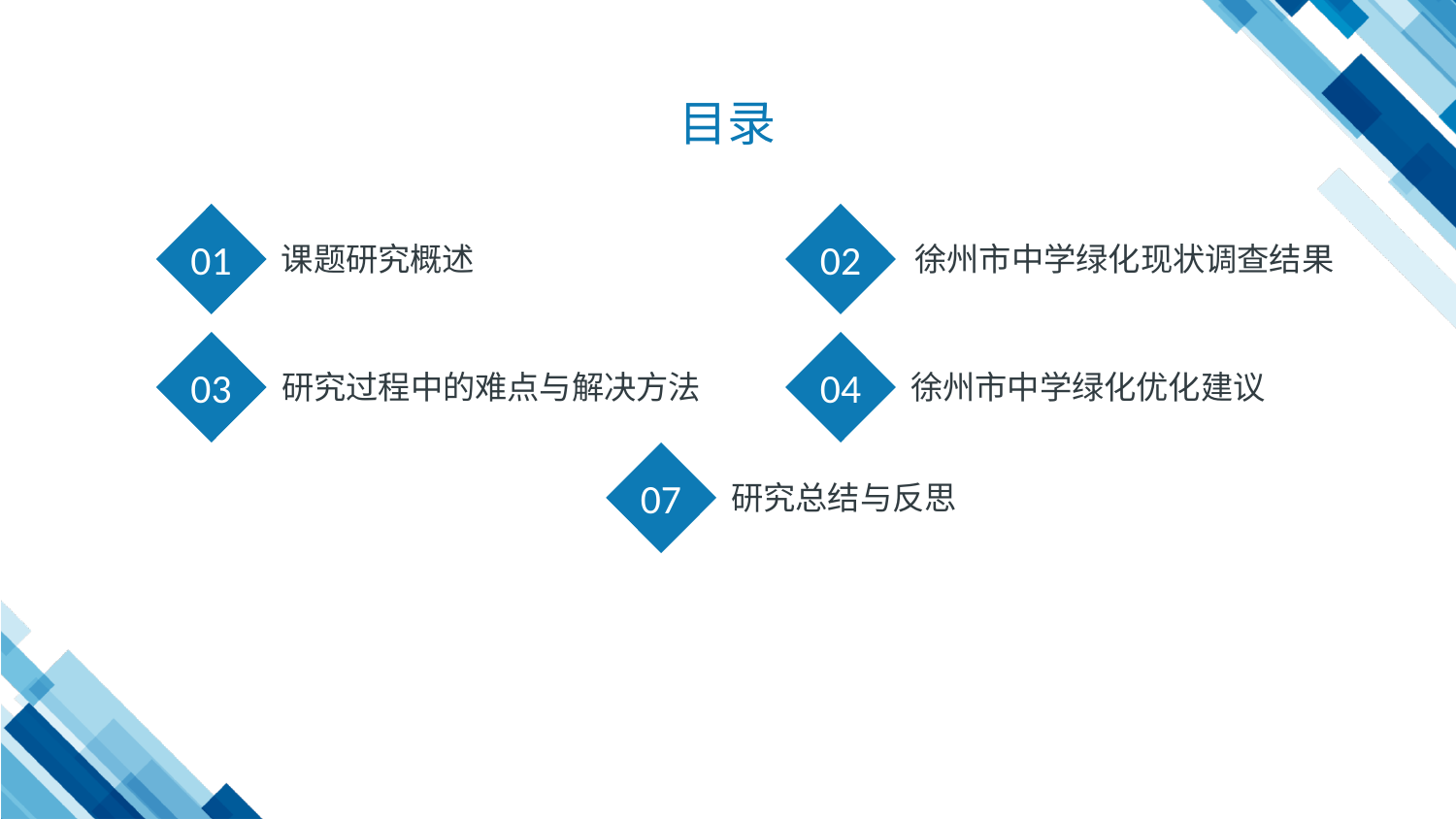

目录
01
02
课题研究概述
徐州市中学绿化现状调查结果
03
04
研究过程中的难点与解决方法
徐州市中学绿化优化建议
07
研究总结与反思